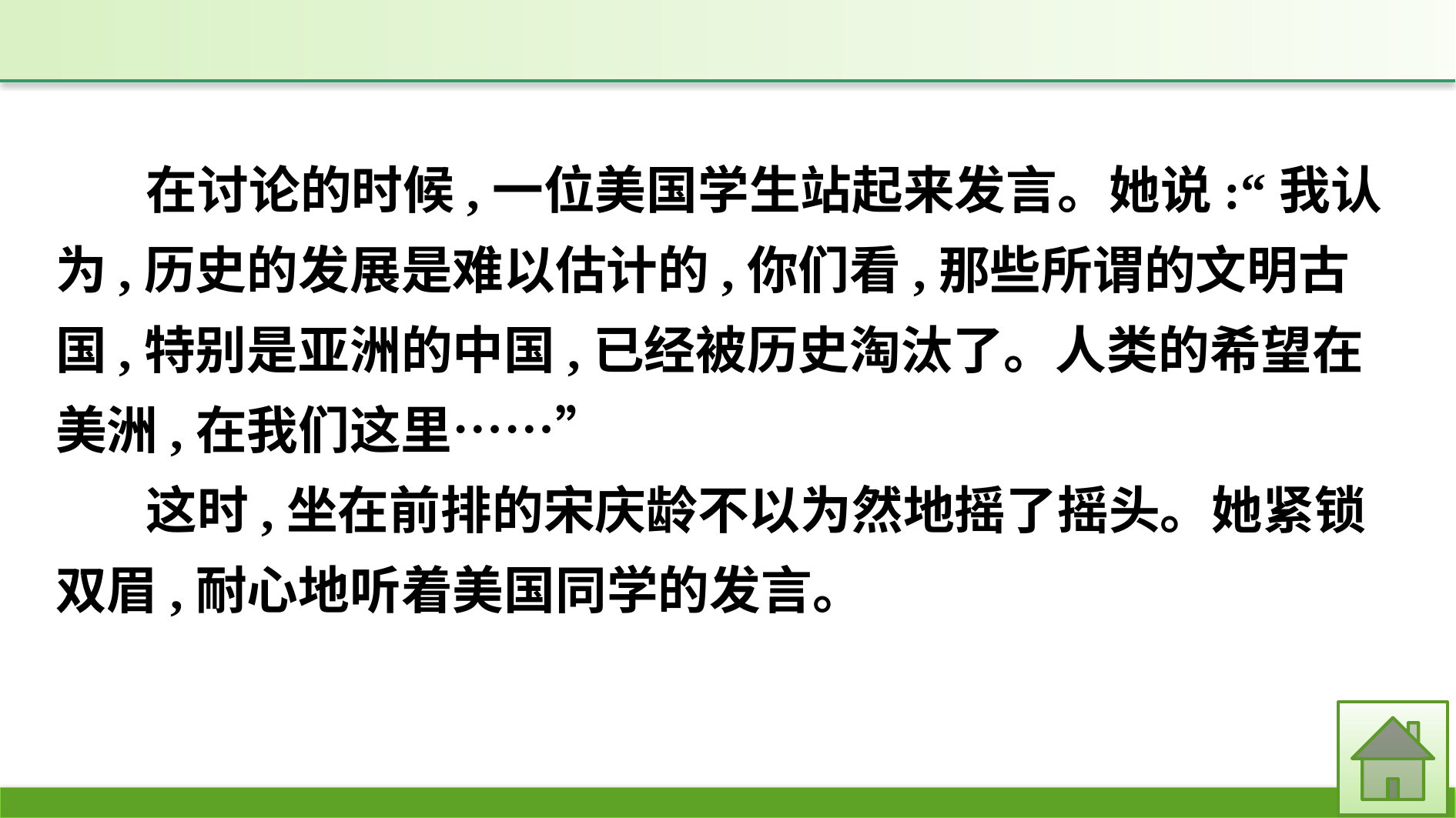

在讨论的时候,一位美国学生站起来发言。她说:“我认为,历史的发展是难以估计的,你们看,那些所谓的文明古国,特别是亚洲的中国,已经被历史淘汰了。人类的希望在美洲,在我们这里……”
这时,坐在前排的宋庆龄不以为然地摇了摇头。她紧锁双眉,耐心地听着美国同学的发言。